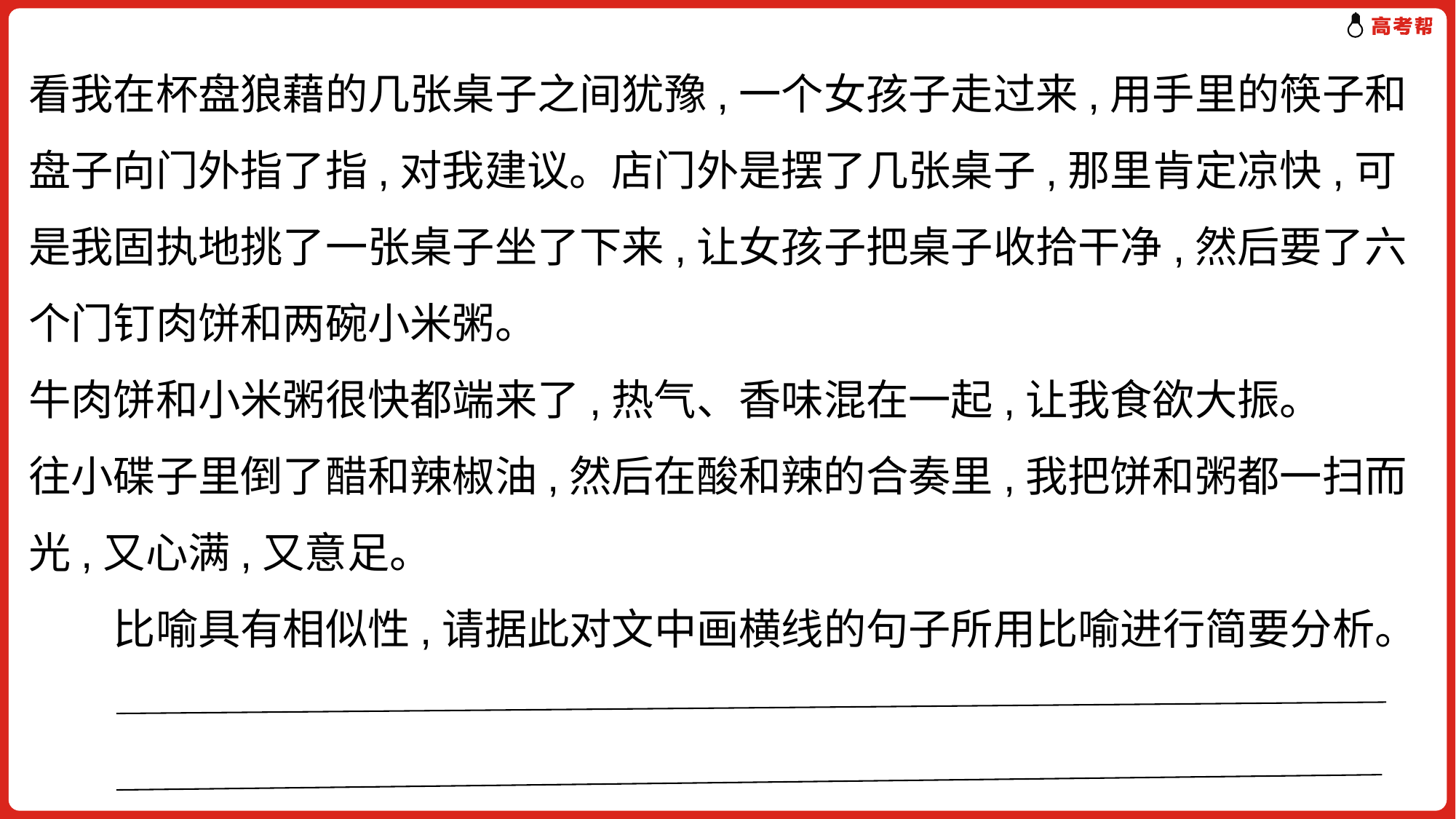

看我在杯盘狼藉的几张桌子之间犹豫,一个女孩子走过来,用手里的筷子和盘子向门外指了指,对我建议。店门外是摆了几张桌子,那里肯定凉快,可是我固执地挑了一张桌子坐了下来,让女孩子把桌子收拾干净,然后要了六个门钉肉饼和两碗小米粥。
牛肉饼和小米粥很快都端来了,热气、香味混在一起,让我食欲大振。
往小碟子里倒了醋和辣椒油,然后在酸和辣的合奏里,我把饼和粥都一扫而光,又心满,又意足。
　　比喻具有相似性,请据此对文中画横线的句子所用比喻进行简要分析。